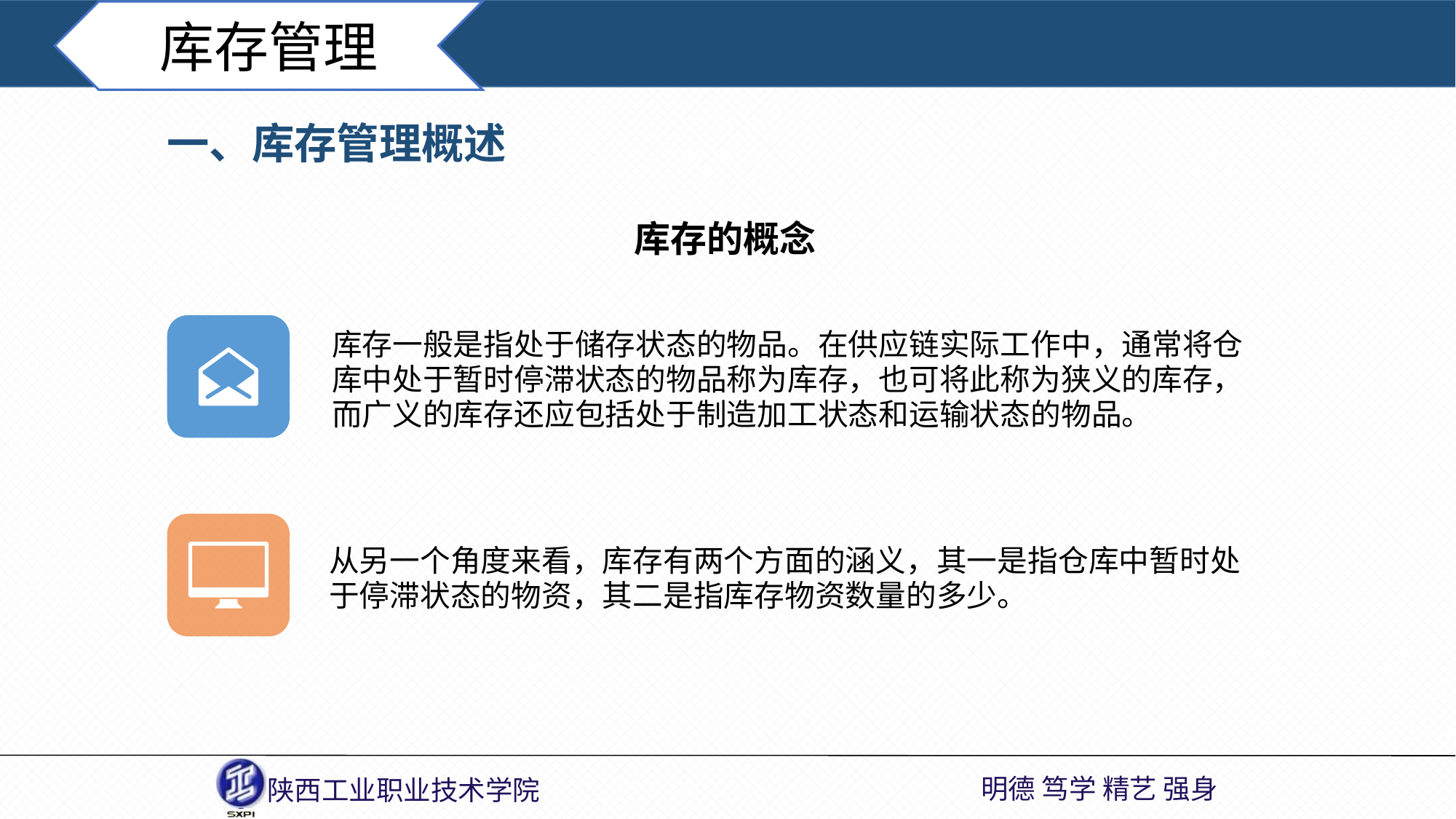

库存管理
一、库存管理概述
库存的概念
库存一般是指处于储存状态的物品。在供应链实际工作中，通常将仓库中处于暂时停滞状态的物品称为库存，也可将此称为狭义的库存，而广义的库存还应包括处于制造加工状态和运输状态的物品。

从另一个角度来看，库存有两个方面的涵义，其一是指仓库中暂时处于停滞状态的物资，其二是指库存物资数量的多少。